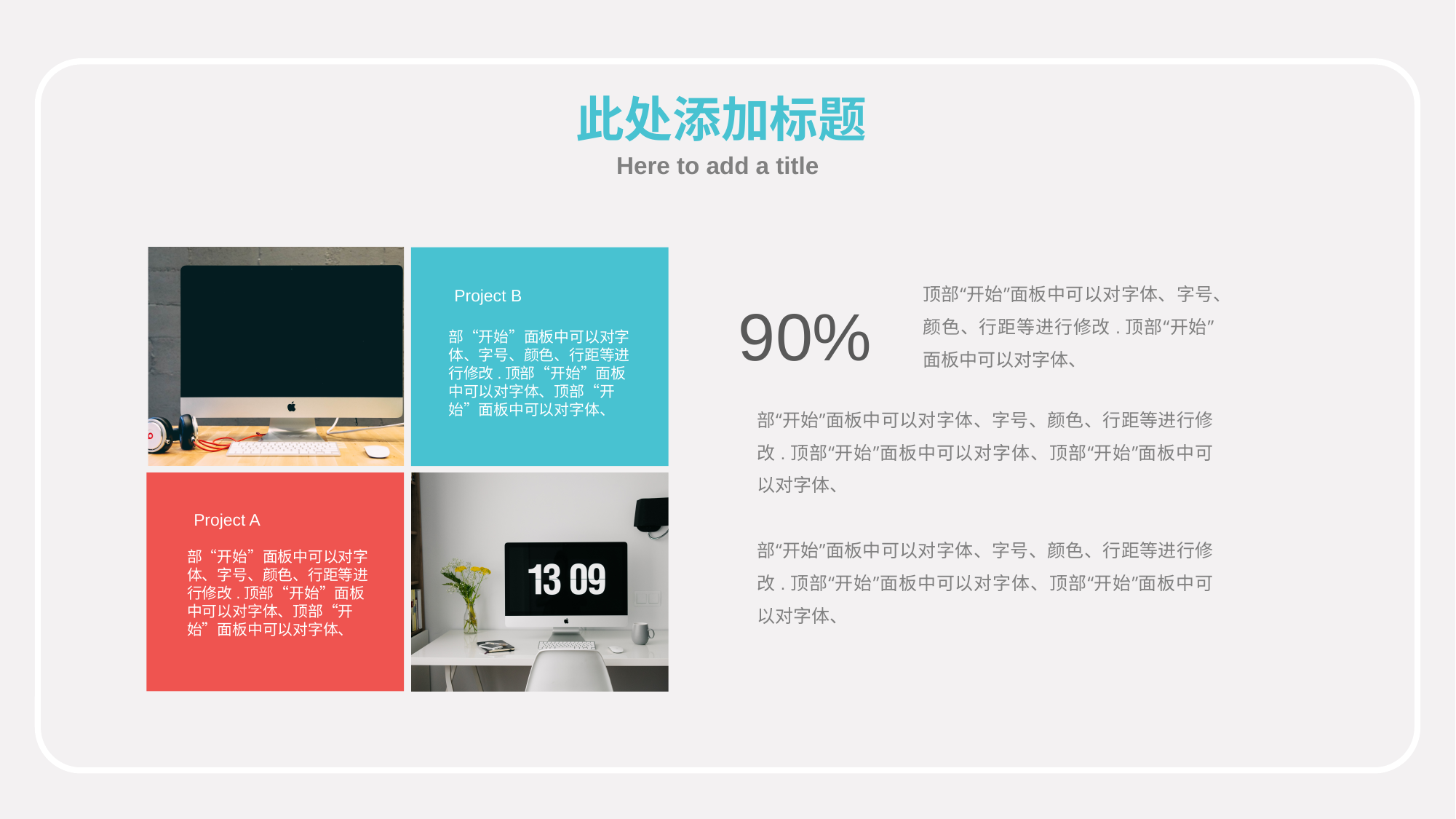

此处添加标题
Here to add a title

Project A
部“开始”面板中可以对字体、字号、颜色、行距等进行修改.顶部“开始”面板中可以对字体、顶部“开始”面板中可以对字体、

Project B
部“开始”面板中可以对字体、字号、颜色、行距等进行修改.顶部“开始”面板中可以对字体、顶部“开始”面板中可以对字体、

顶部“开始”面板中可以对字体、字号、颜色、行距等进行修改.顶部“开始”面板中可以对字体、
部“开始”面板中可以对字体、字号、颜色、行距等进行修改.顶部“开始”面板中可以对字体、顶部“开始”面板中可以对字体、

部“开始”面板中可以对字体、字号、颜色、行距等进行修改.顶部“开始”面板中可以对字体、顶部“开始”面板中可以对字体、

90%